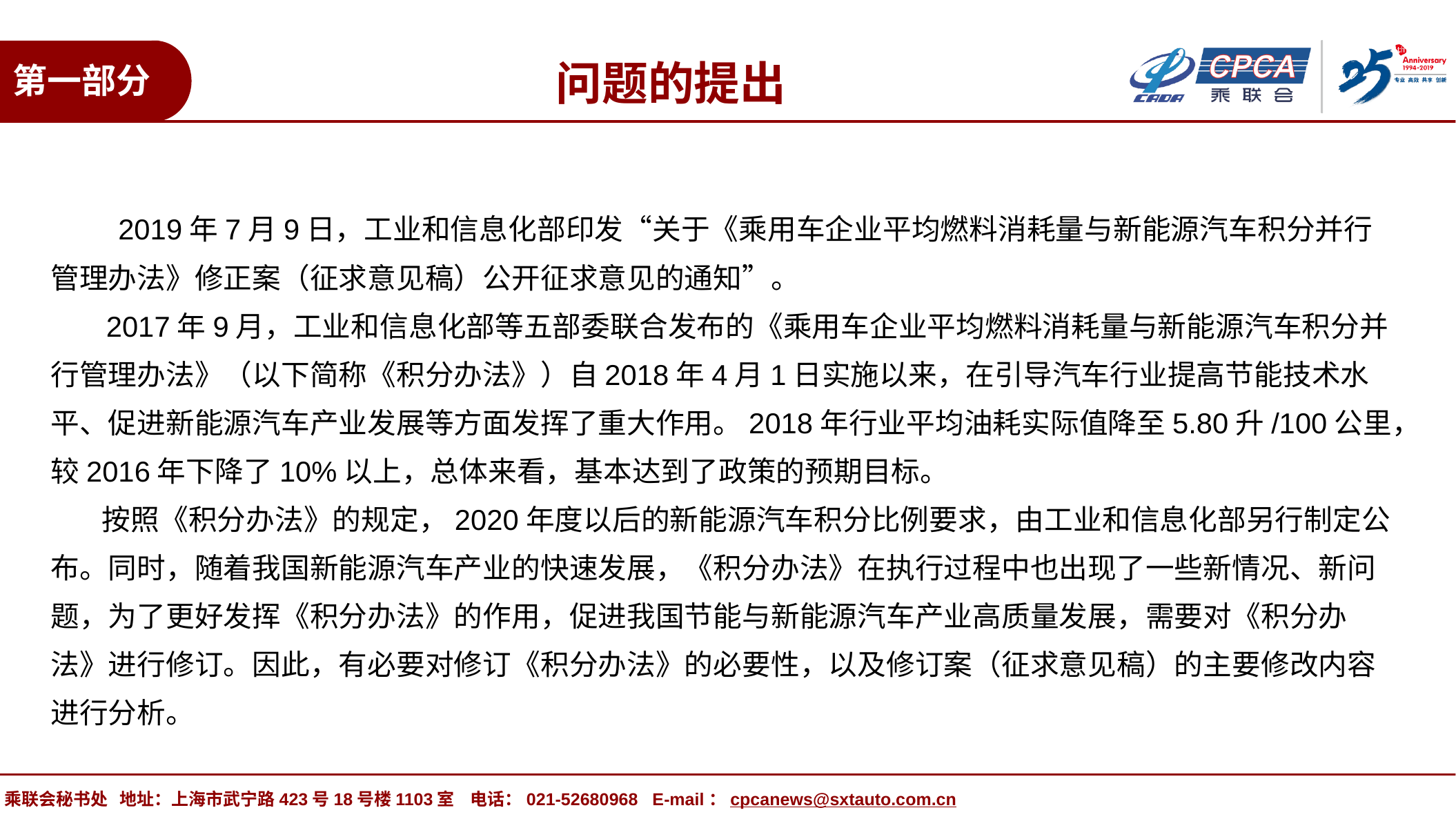

问题的提出
第一部分
       2019年7月9日，工业和信息化部印发“关于《乘用车企业平均燃料消耗量与新能源汽车积分并行管理办法》修正案（征求意见稿）公开征求意见的通知”。
       2017年9月，工业和信息化部等五部委联合发布的《乘用车企业平均燃料消耗量与新能源汽车积分并行管理办法》（以下简称《积分办法》）自2018年4月1日实施以来，在引导汽车行业提高节能技术水平、促进新能源汽车产业发展等方面发挥了重大作用。2018年行业平均油耗实际值降至5.80升/100公里，较2016年下降了10%以上，总体来看，基本达到了政策的预期目标。
       按照《积分办法》的规定，2020年度以后的新能源汽车积分比例要求，由工业和信息化部另行制定公布。同时，随着我国新能源汽车产业的快速发展，《积分办法》在执行过程中也出现了一些新情况、新问题，为了更好发挥《积分办法》的作用，促进我国节能与新能源汽车产业高质量发展，需要对《积分办法》进行修订。因此，有必要对修订《积分办法》的必要性，以及修订案（征求意见稿）的主要修改内容进行分析。